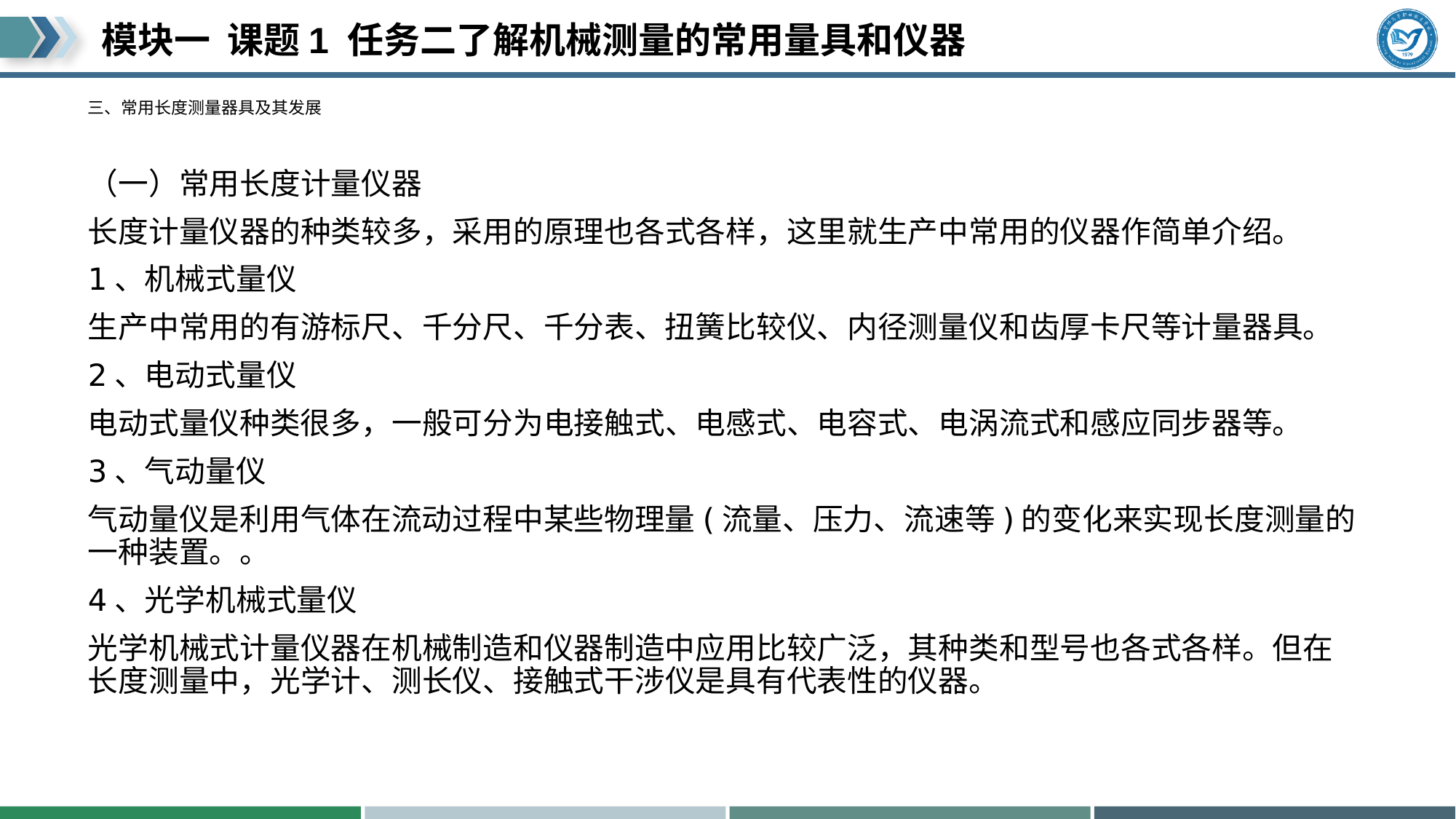

# 三、常用长度测量器具及其发展
（一）常用长度计量仪器
长度计量仪器的种类较多，采用的原理也各式各样，这里就生产中常用的仪器作简单介绍。
1、机械式量仪
生产中常用的有游标尺、千分尺、千分表、扭簧比较仪、内径测量仪和齿厚卡尺等计量器具。
2、电动式量仪
电动式量仪种类很多，一般可分为电接触式、电感式、电容式、电涡流式和感应同步器等。
3、气动量仪
气动量仪是利用气体在流动过程中某些物理量(流量、压力、流速等)的变化来实现长度测量的一种装置。。
4、光学机械式量仪
光学机械式计量仪器在机械制造和仪器制造中应用比较广泛，其种类和型号也各式各样。但在长度测量中，光学计、测长仪、接触式干涉仪是具有代表性的仪器。